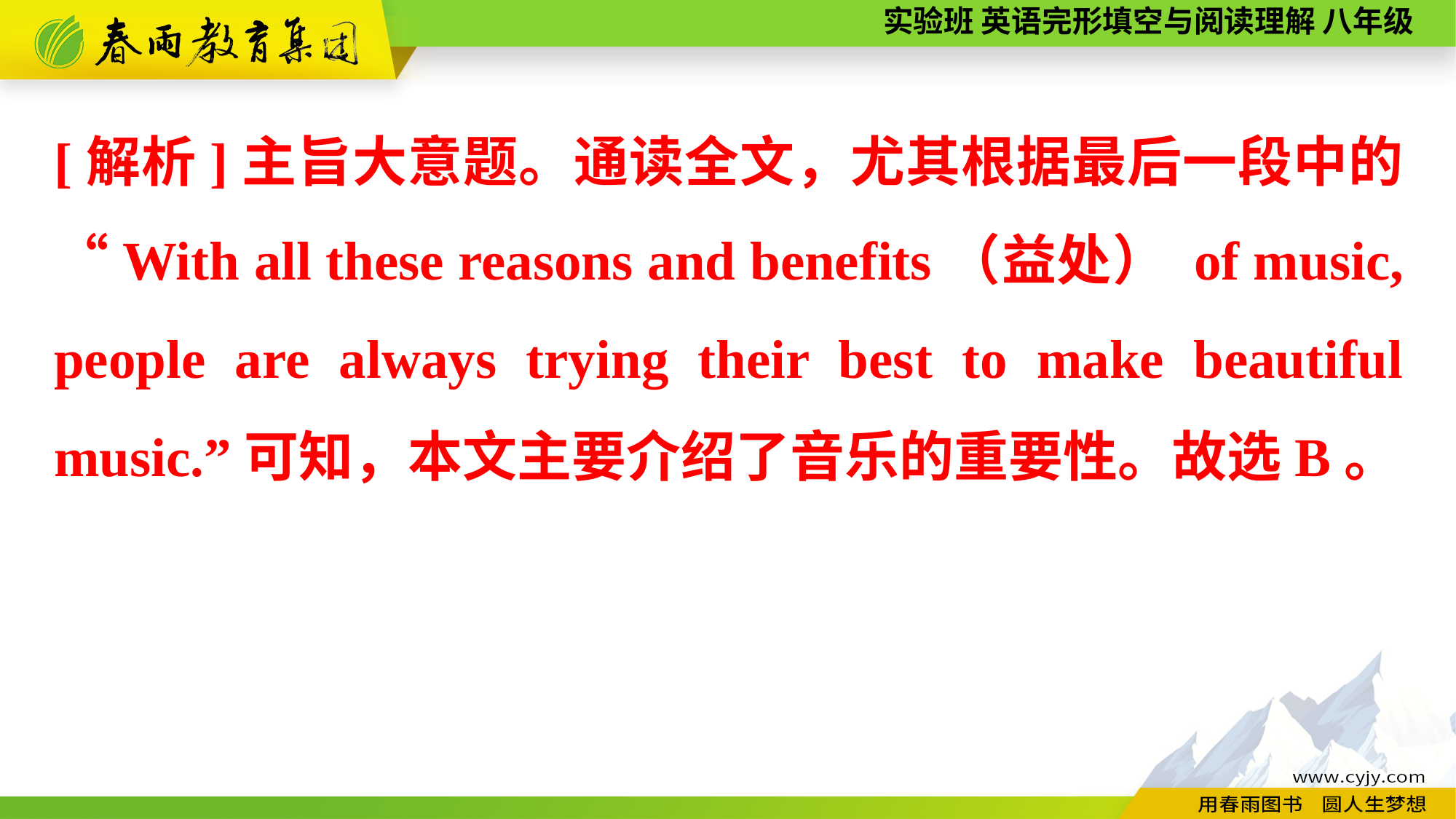

[解析]主旨大意题。通读全文，尤其根据最后一段中的“With all these reasons and benefits（益处） of music, people are always trying their best to make beautiful music.”可知，本文主要介绍了音乐的重要性。故选B。